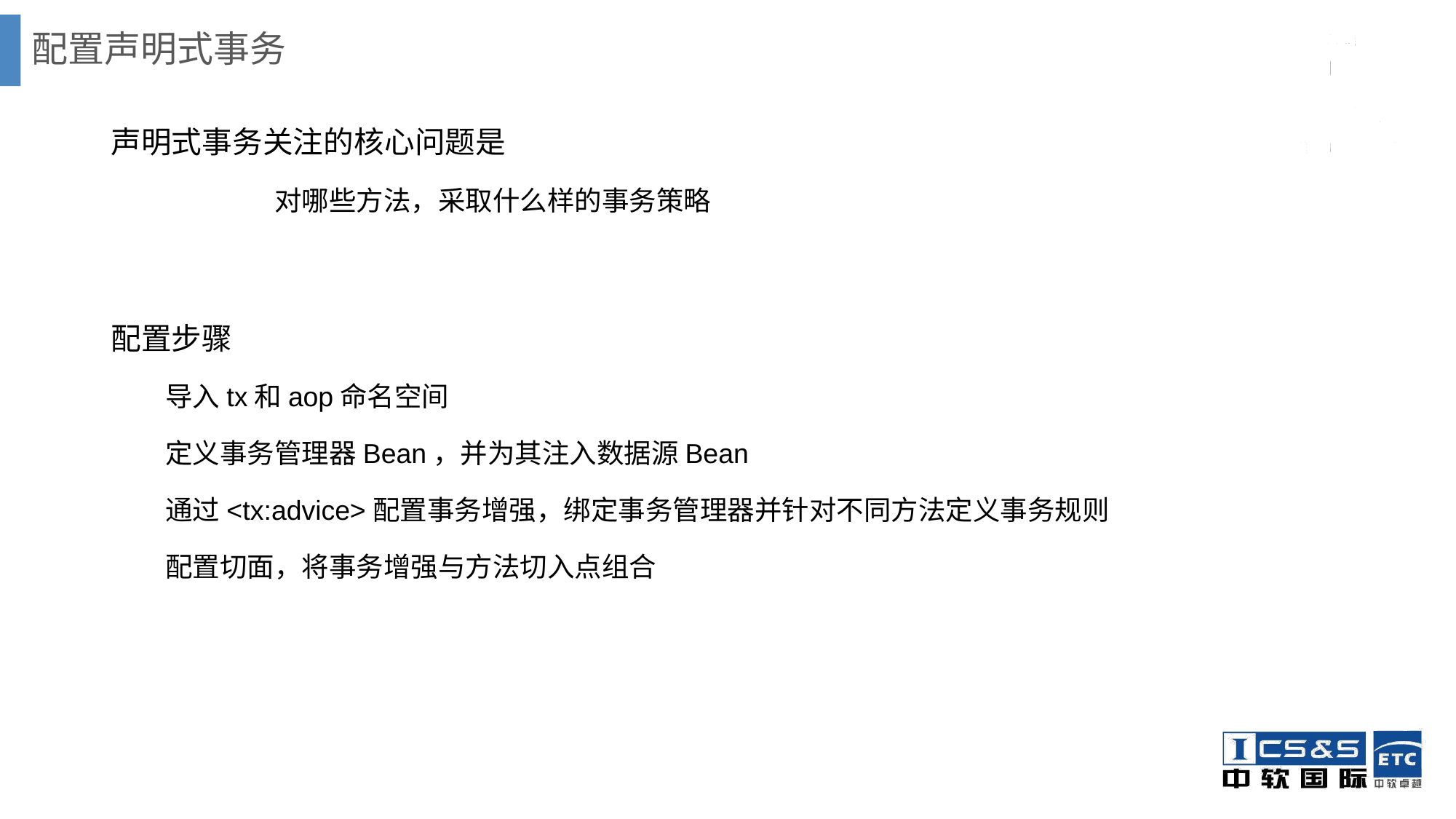

# 配置声明式事务
声明式事务关注的核心问题是
	对哪些方法，采取什么样的事务策略

配置步骤
导入tx和aop命名空间
定义事务管理器Bean，并为其注入数据源Bean
通过<tx:advice>配置事务增强，绑定事务管理器并针对不同方法定义事务规则
配置切面，将事务增强与方法切入点组合